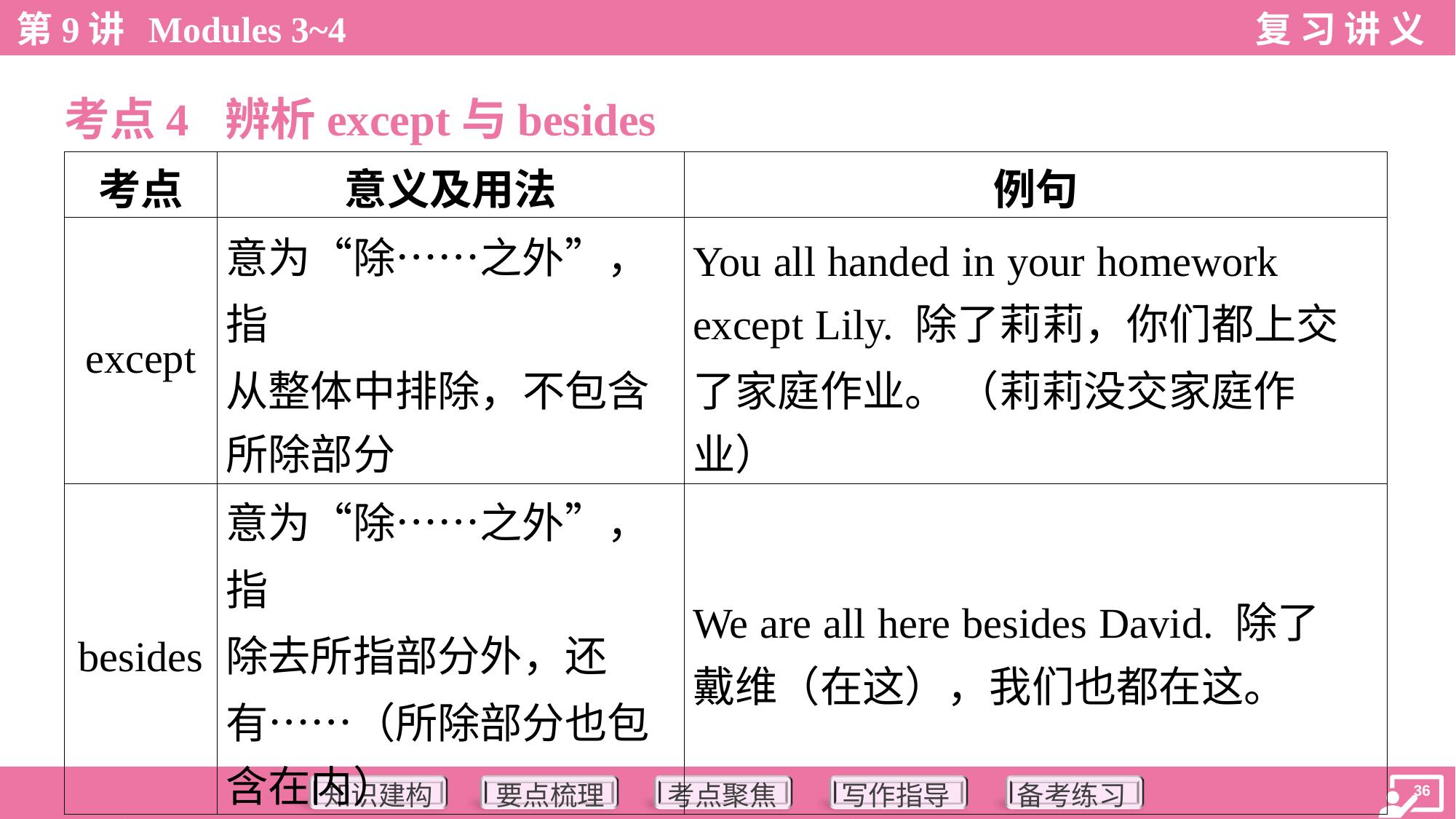

考点4  辨析except与besides
| 考点 | 意义及用法 | 例句 |
| --- | --- | --- |
| except | 意为“除……之外”，指 从整体中排除，不包含 所除部分 | You all handed in your homework except Lily. 除了莉莉，你们都上交 了家庭作业。 （莉莉没交家庭作 业） |
| besides | 意为“除……之外”， 指 除去所指部分外，还 有……（所除部分也包 含在内） | We are all here besides David. 除了 戴维（在这），我们也都在这。 |